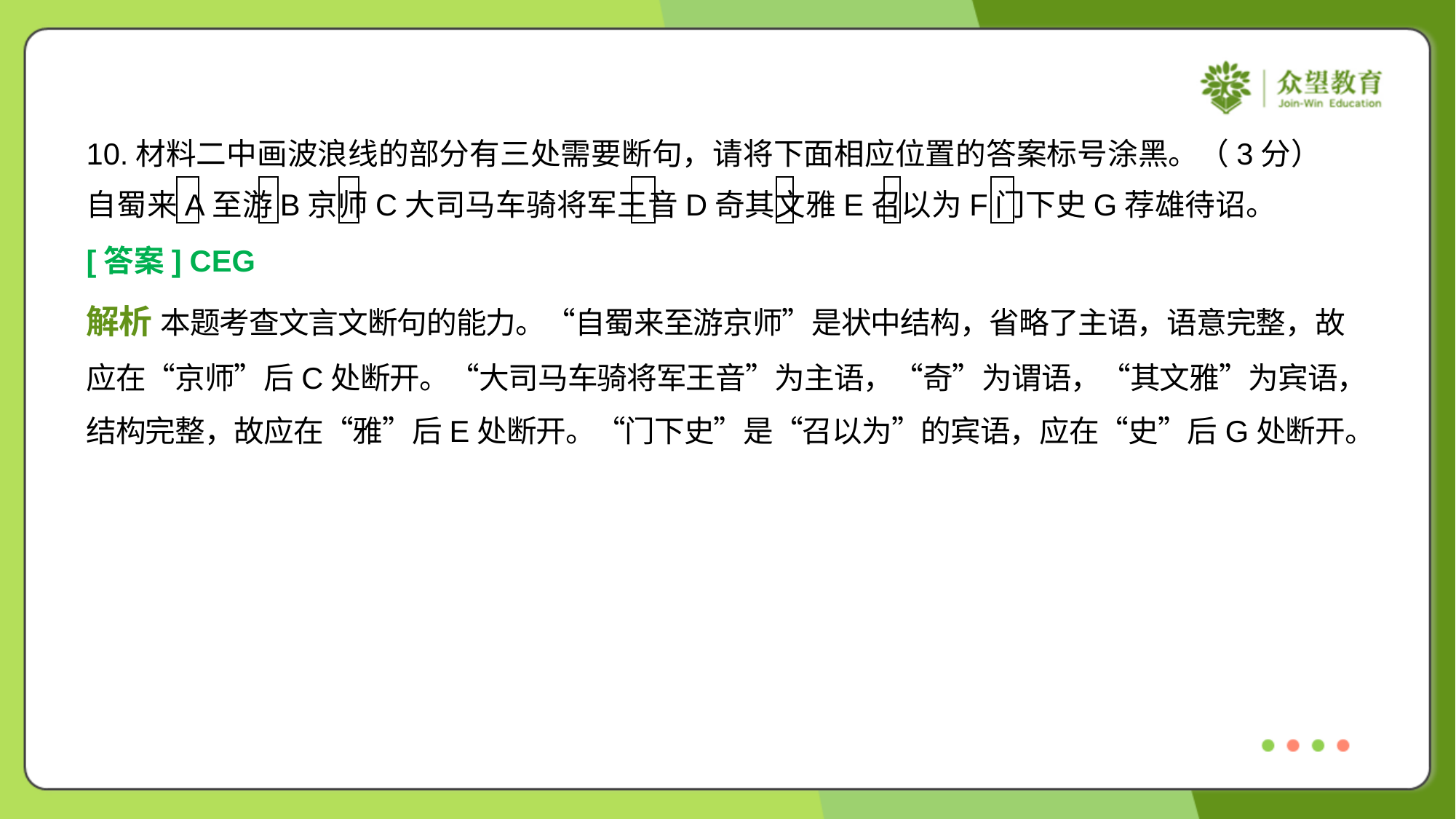

10.材料二中画波浪线的部分有三处需要断句，请将下面相应位置的答案标号涂黑。（3分）
自蜀来A至游B京师C大司马车骑将军王音D奇其文雅E召以为F门下史G荐雄待诏。

[答案] CEG
解析 本题考查文言文断句的能力。“自蜀来至游京师”是状中结构，省略了主语，语意完整，故
应在“京师”后C处断开。“大司马车骑将军王音”为主语，“奇”为谓语，“其文雅”为宾语，
结构完整，故应在“雅”后E处断开。“门下史”是“召以为”的宾语，应在“史”后G处断开。